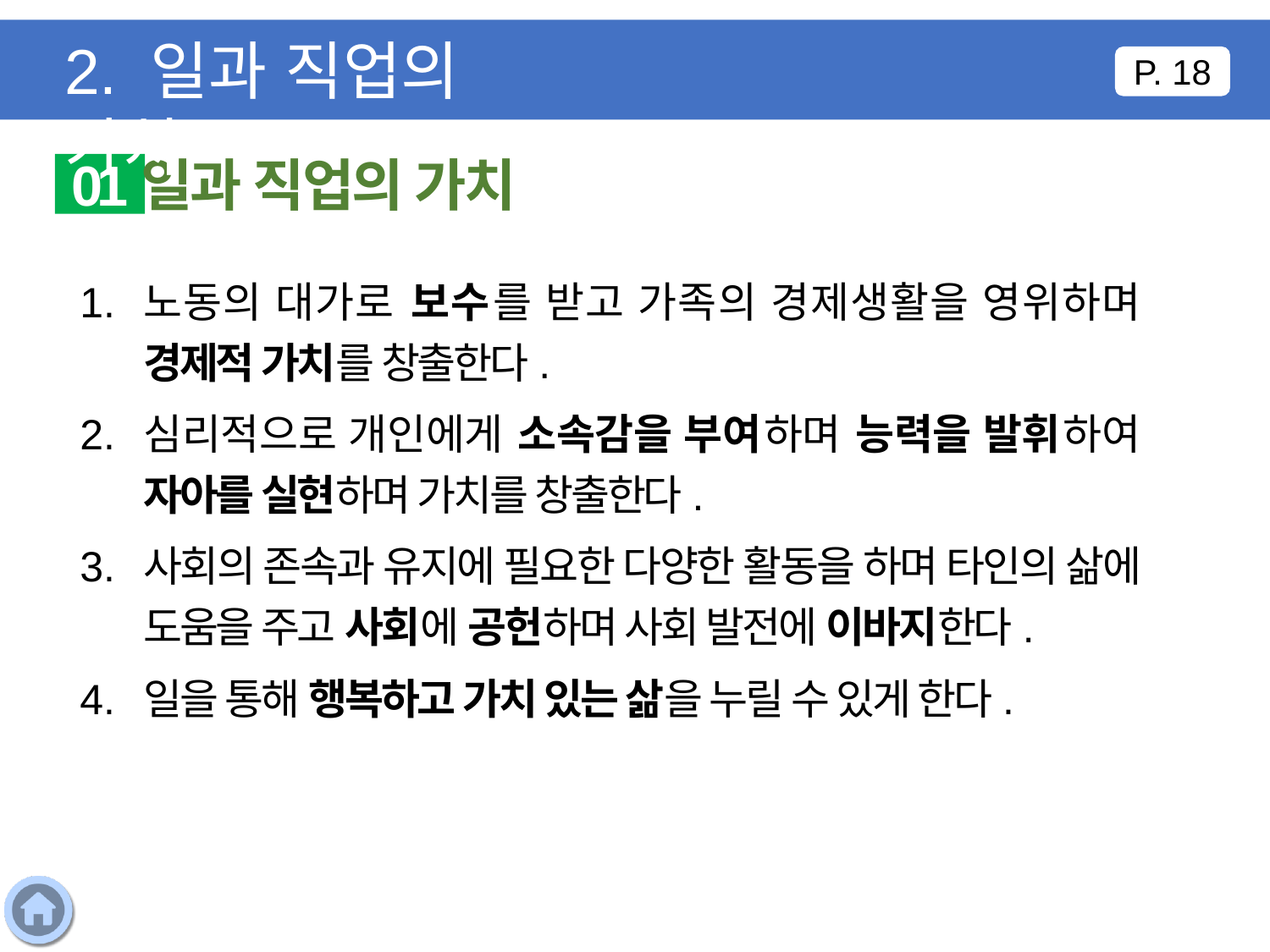

2. 일과 직업의 가치
P. 18
일과 직업의 가치
01
노동의 대가로 보수를 받고 가족의 경제생활을 영위하며 경제적 가치를 창출한다.
심리적으로 개인에게 소속감을 부여하며 능력을 발휘하여 자아를 실현하며 가치를 창출한다.
사회의 존속과 유지에 필요한 다양한 활동을 하며 타인의 삶에 도움을 주고 사회에 공헌하며 사회 발전에 이바지한다.
일을 통해 행복하고 가치 있는 삶을 누릴 수 있게 한다.